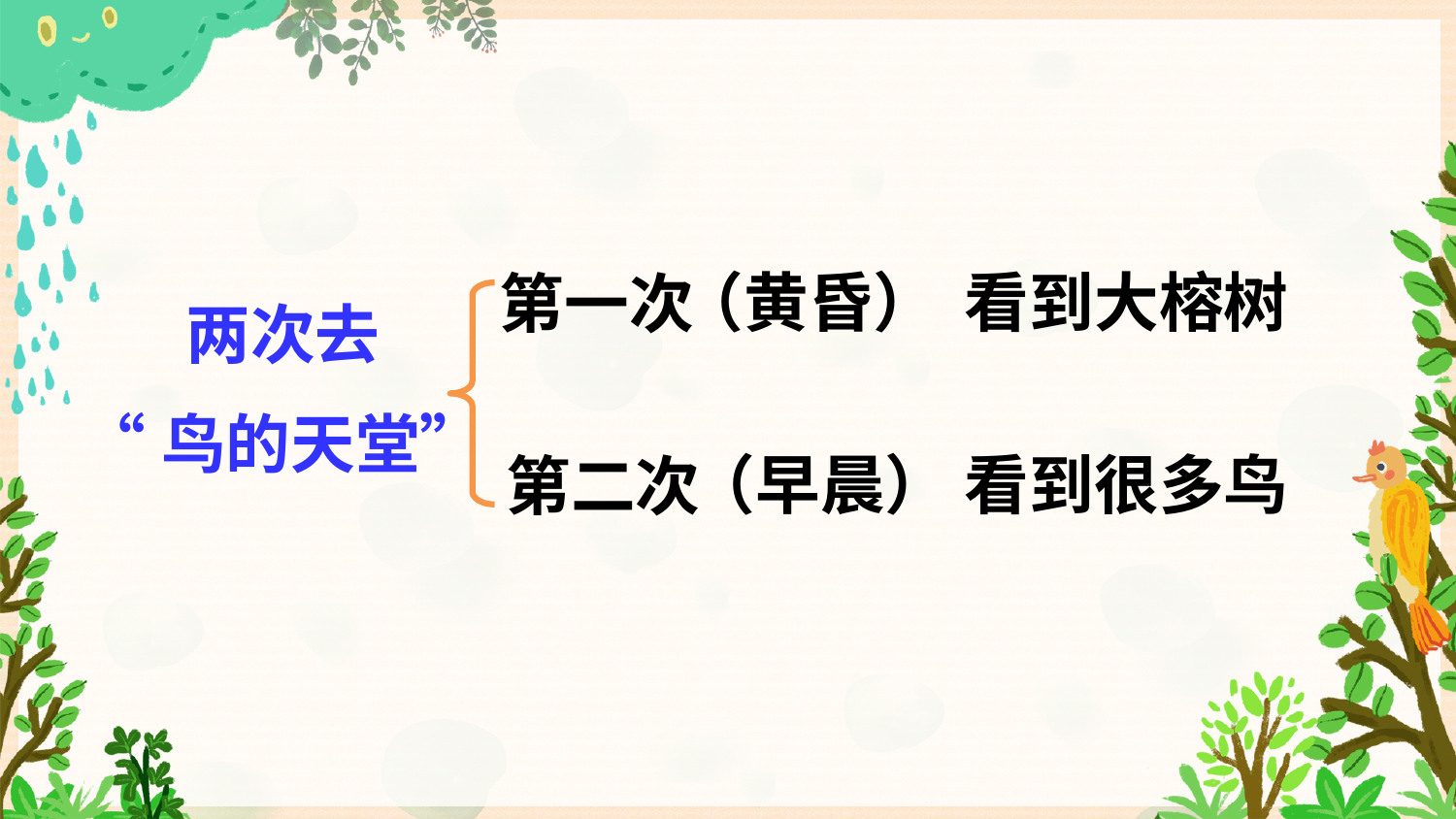

（黄昏）
看到大榕树
第一次

两次去
“鸟的天堂”
（早晨）
看到很多鸟
第二次